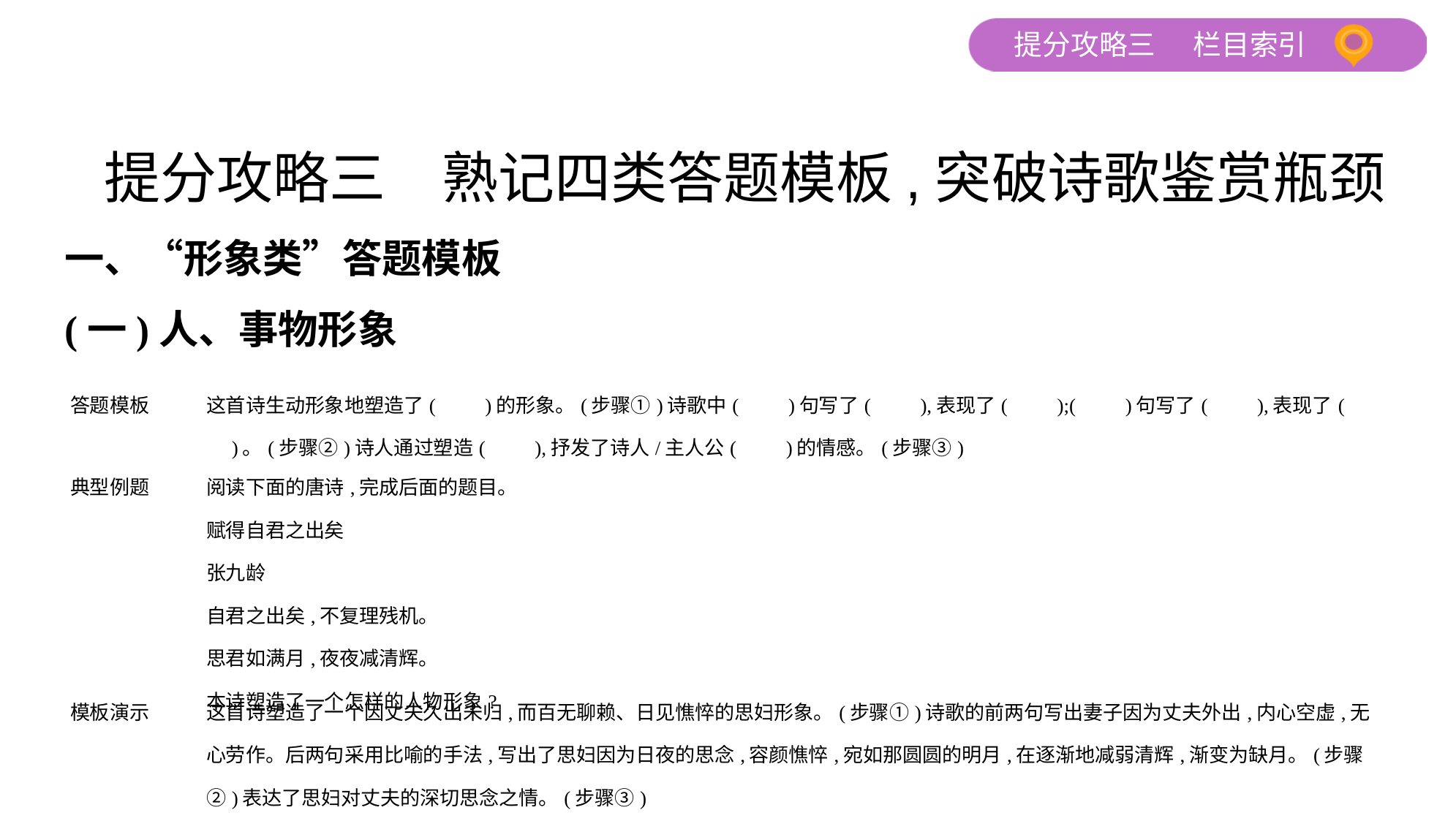

提分攻略三　熟记四类答题模板,突破诗歌鉴赏瓶颈
一、“形象类”答题模板
(一)人、事物形象
| 答题模板 | 这首诗生动形象地塑造了(　　)的形象。(步骤①)诗歌中(　　)句写了(　　),表现了(　　);(　　)句写了(　　),表现了(　　)。(步骤②)诗人通过塑造(　　),抒发了诗人/主人公(　　)的情感。(步骤③) |
| --- | --- |
| 典型例题 | 阅读下面的唐诗,完成后面的题目。 赋得自君之出矣 张九龄 自君之出矣,不复理残机。 思君如满月,夜夜减清辉。 本诗塑造了一个怎样的人物形象? |
| 模板演示 | 这首诗塑造了一个因丈夫久出未归,而百无聊赖、日见憔悴的思妇形象。(步骤①)诗歌的前两句写出妻子因为丈夫外出,内心空虚,无心劳作。后两句采用比喻的手法,写出了思妇因为日夜的思念,容颜憔悴,宛如那圆圆的明月,在逐渐地减弱清辉,渐变为缺月。(步骤②)表达了思妇对丈夫的深切思念之情。(步骤③) |